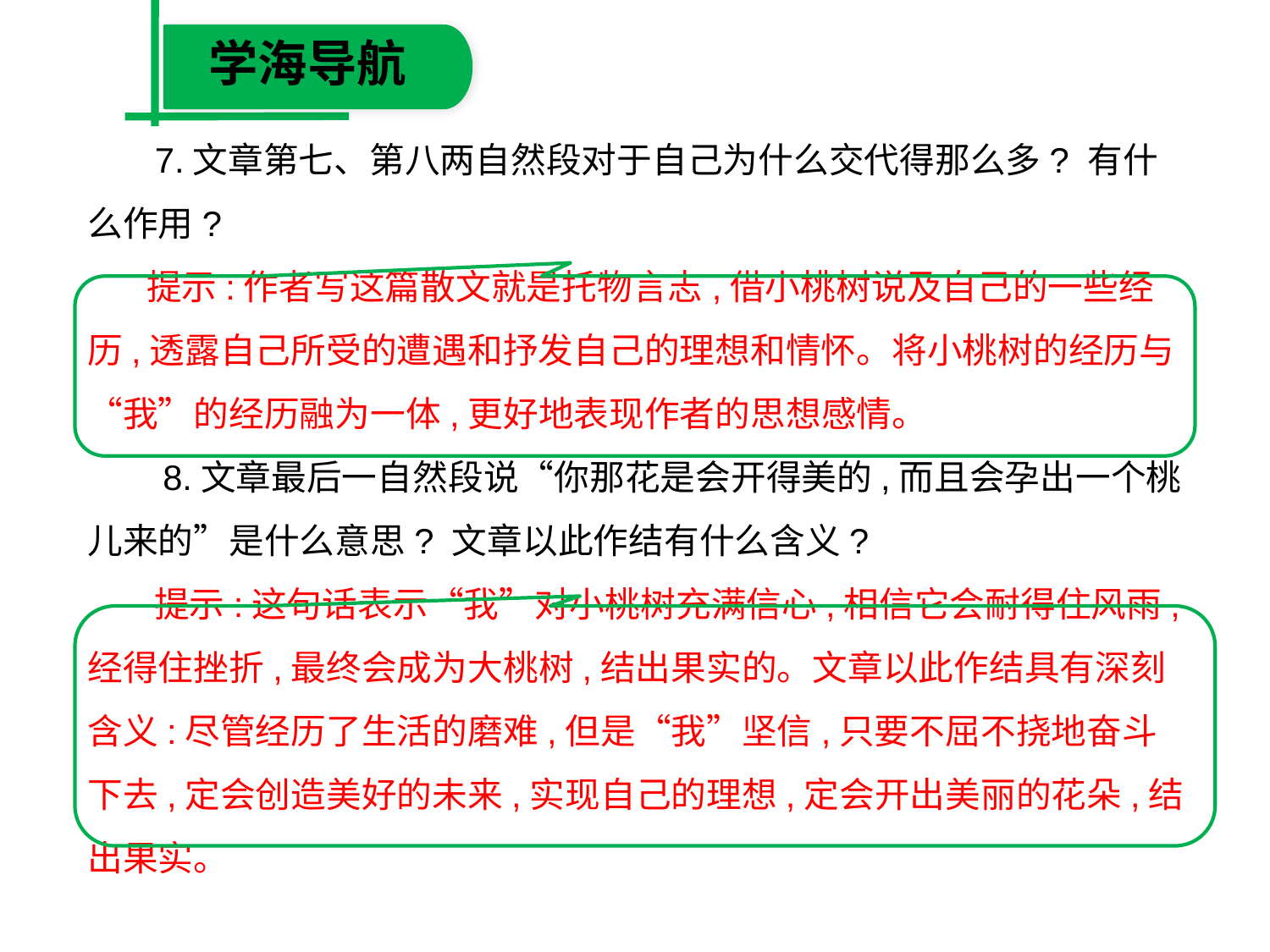

学海导航
　   7.文章第七、第八两自然段对于自己为什么交代得那么多? 有什么作用?
　   提示:作者写这篇散文就是托物言志,借小桃树说及自己的一些经历,透露自己所受的遭遇和抒发自己的理想和情怀。将小桃树的经历与“我”的经历融为一体,更好地表现作者的思想感情。
　    8.文章最后一自然段说“你那花是会开得美的,而且会孕出一个桃儿来的”是什么意思? 文章以此作结有什么含义?
　    提示:这句话表示“我”对小桃树充满信心,相信它会耐得住风雨,经得住挫折,最终会成为大桃树,结出果实的。文章以此作结具有深刻含义:尽管经历了生活的磨难,但是“我”坚信,只要不屈不挠地奋斗下去,定会创造美好的未来,实现自己的理想,定会开出美丽的花朵,结出果实。